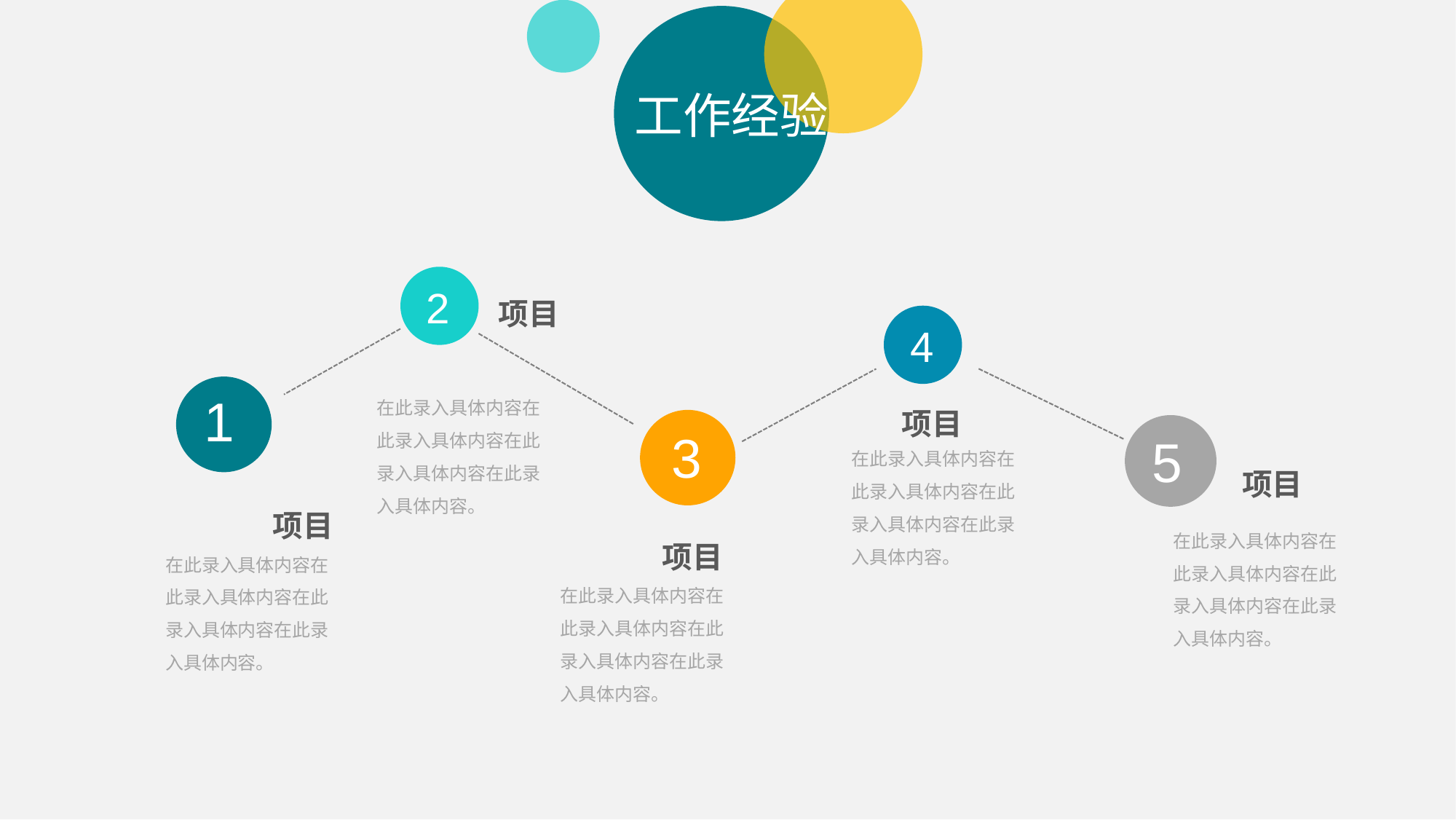

工作经验

2
项目

4

1
在此录入具体内容在此录入具体内容在此录入具体内容在此录入具体内容。
项目

3

5
在此录入具体内容在此录入具体内容在此录入具体内容在此录入具体内容。
项目
项目
在此录入具体内容在此录入具体内容在此录入具体内容在此录入具体内容。
项目
在此录入具体内容在此录入具体内容在此录入具体内容在此录入具体内容。
在此录入具体内容在此录入具体内容在此录入具体内容在此录入具体内容。